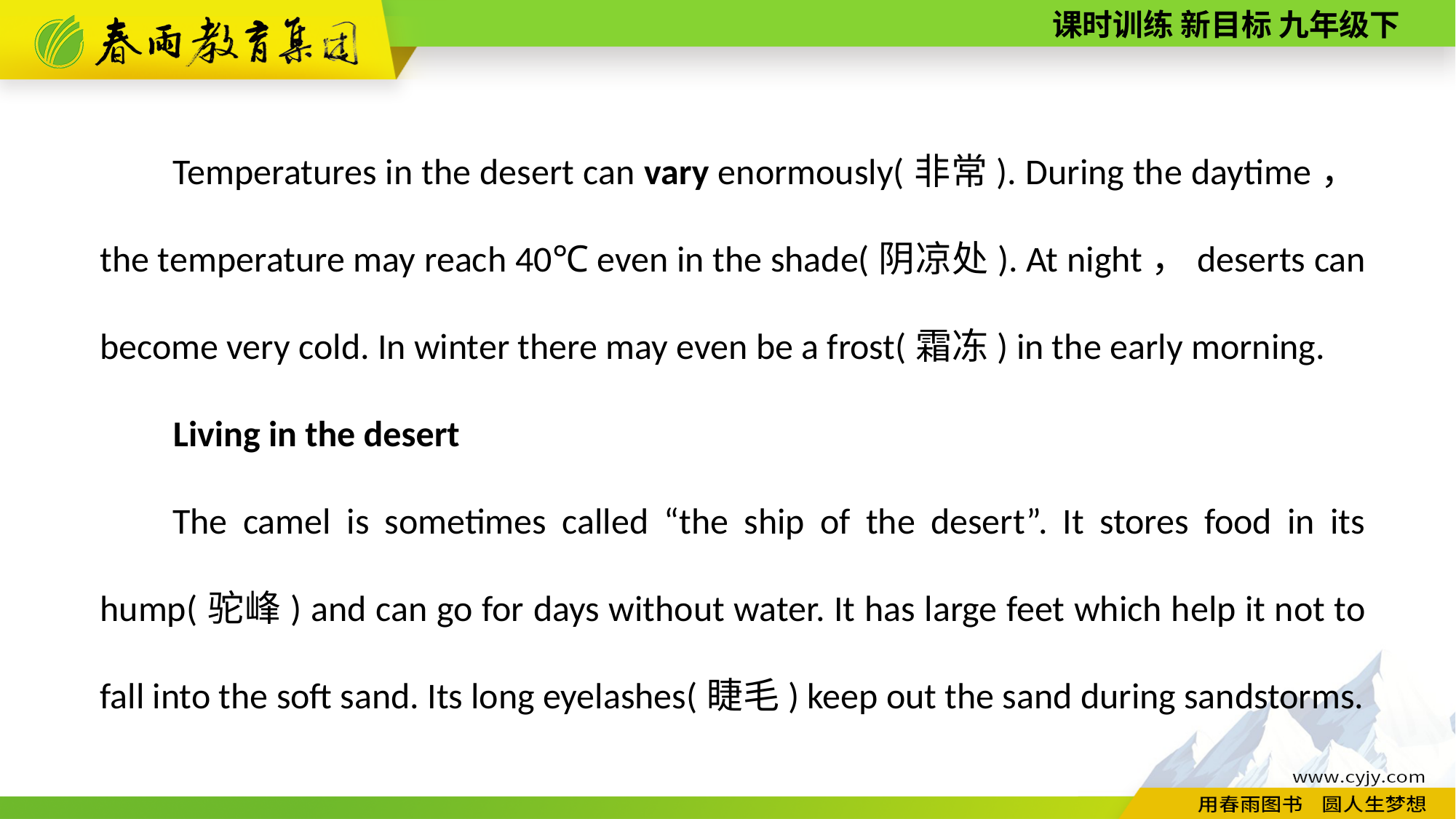

Temperatures in the desert can vary enormously(非常). During the daytime，the temperature may reach 40℃ even in the shade(阴凉处). At night，deserts can become very cold. In winter there may even be a frost(霜冻) in the early morning.
Living in the desert
The camel is sometimes called “the ship of the desert”. It stores food in its hump(驼峰) and can go for days without water. It has large feet which help it not to fall into the soft sand. Its long eyelashes(睫毛) keep out the sand during sandstorms.